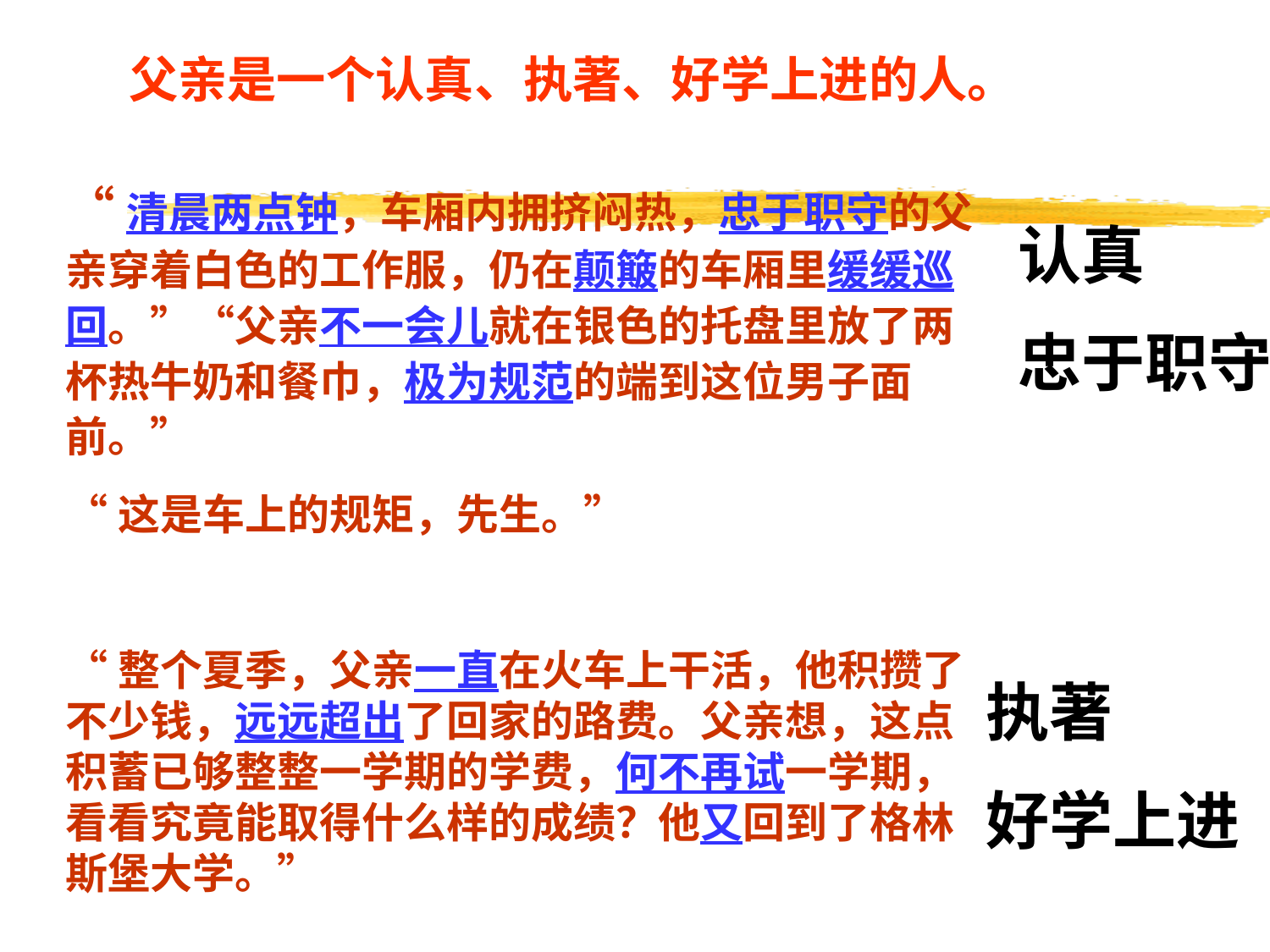

父亲是一个认真、执著、好学上进的人。
“清晨两点钟，车厢内拥挤闷热，忠于职守的父亲穿着白色的工作服，仍在颠簸的车厢里缓缓巡回。”“父亲不一会儿就在银色的托盘里放了两杯热牛奶和餐巾，极为规范的端到这位男子面前。”
“这是车上的规矩，先生。”

“整个夏季，父亲一直在火车上干活，他积攒了不少钱，远远超出了回家的路费。父亲想，这点积蓄已够整整一学期的学费，何不再试一学期，看看究竟能取得什么样的成绩？他又回到了格林斯堡大学。”
认真
忠于职守
执著
好学上进